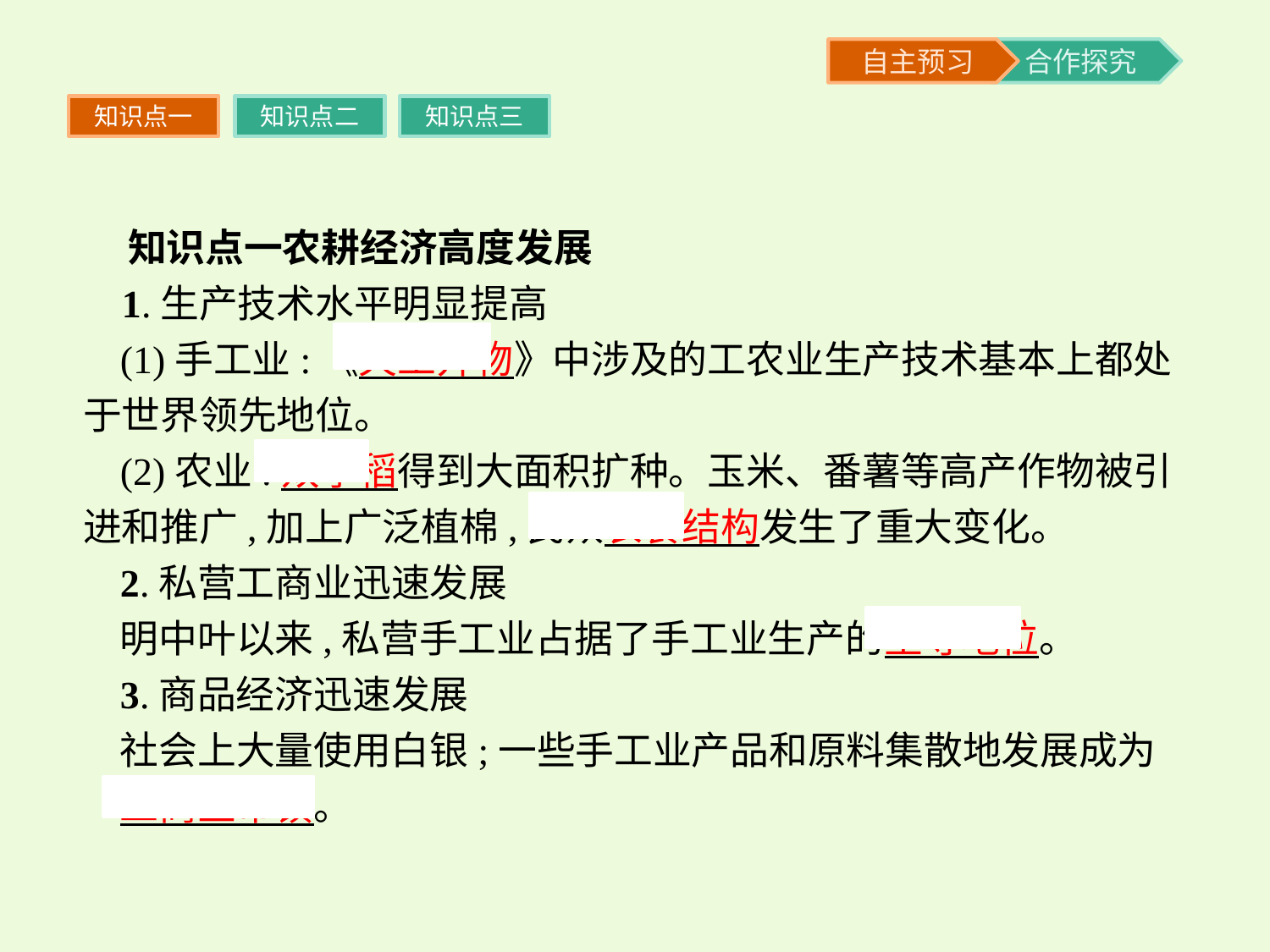

知识点一
知识点二
知识点三
    知识点一农耕经济高度发展
    1.生产技术水平明显提高
(1)手工业:《天工开物》中涉及的工农业生产技术基本上都处于世界领先地位。
(2)农业:双季稻得到大面积扩种。玉米、番薯等高产作物被引进和推广,加上广泛植棉,民众衣食结构发生了重大变化。
2.私营工商业迅速发展
明中叶以来,私营手工业占据了手工业生产的主导地位。
3.商品经济迅速发展
社会上大量使用白银;一些手工业产品和原料集散地发展成为
工商业市镇。